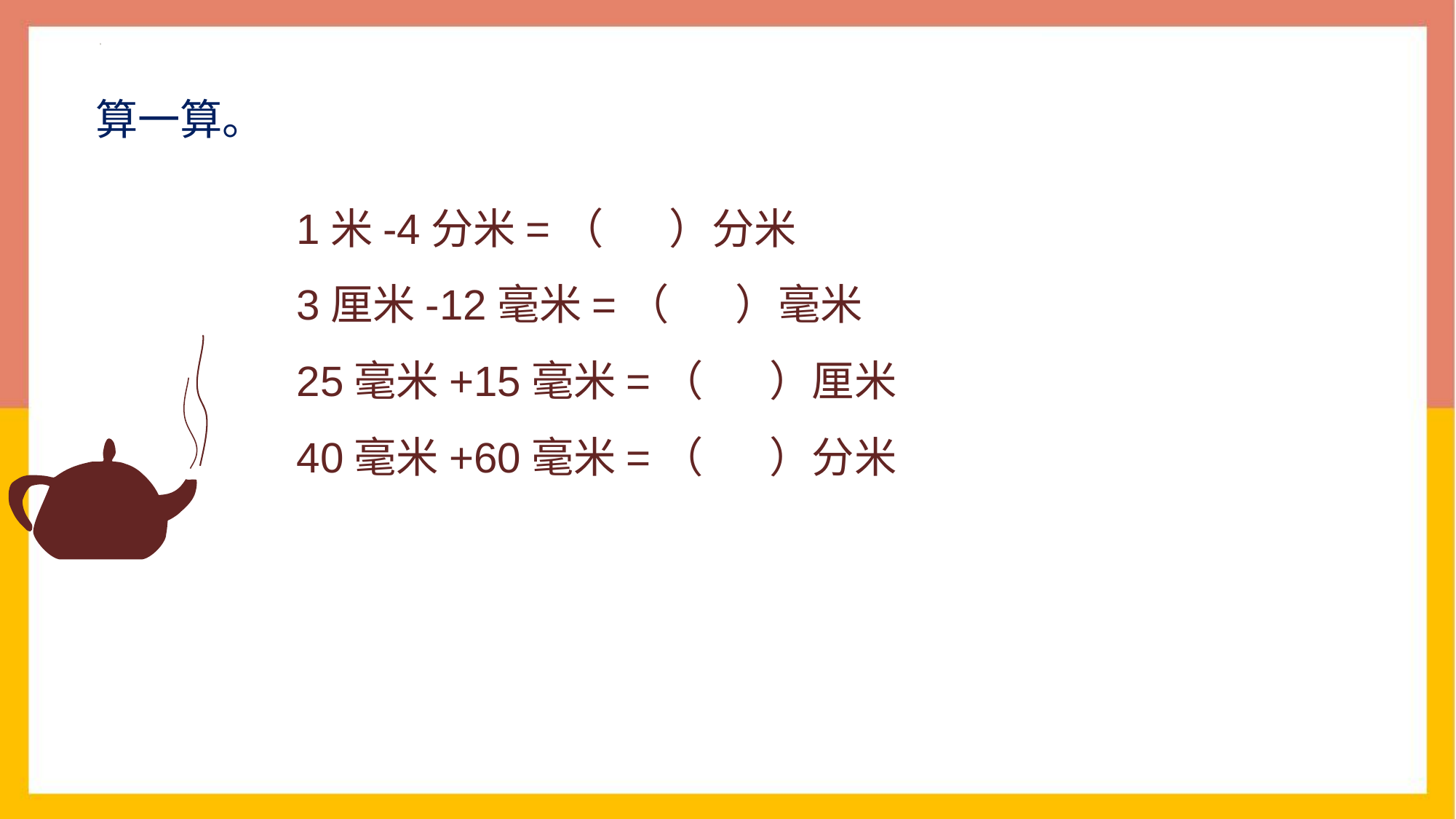

算一算。
1米-4分米=（       ）分米
3厘米-12毫米=（       ）毫米
25毫米+15毫米=（       ）厘米
40毫米+60毫米=（       ）分米